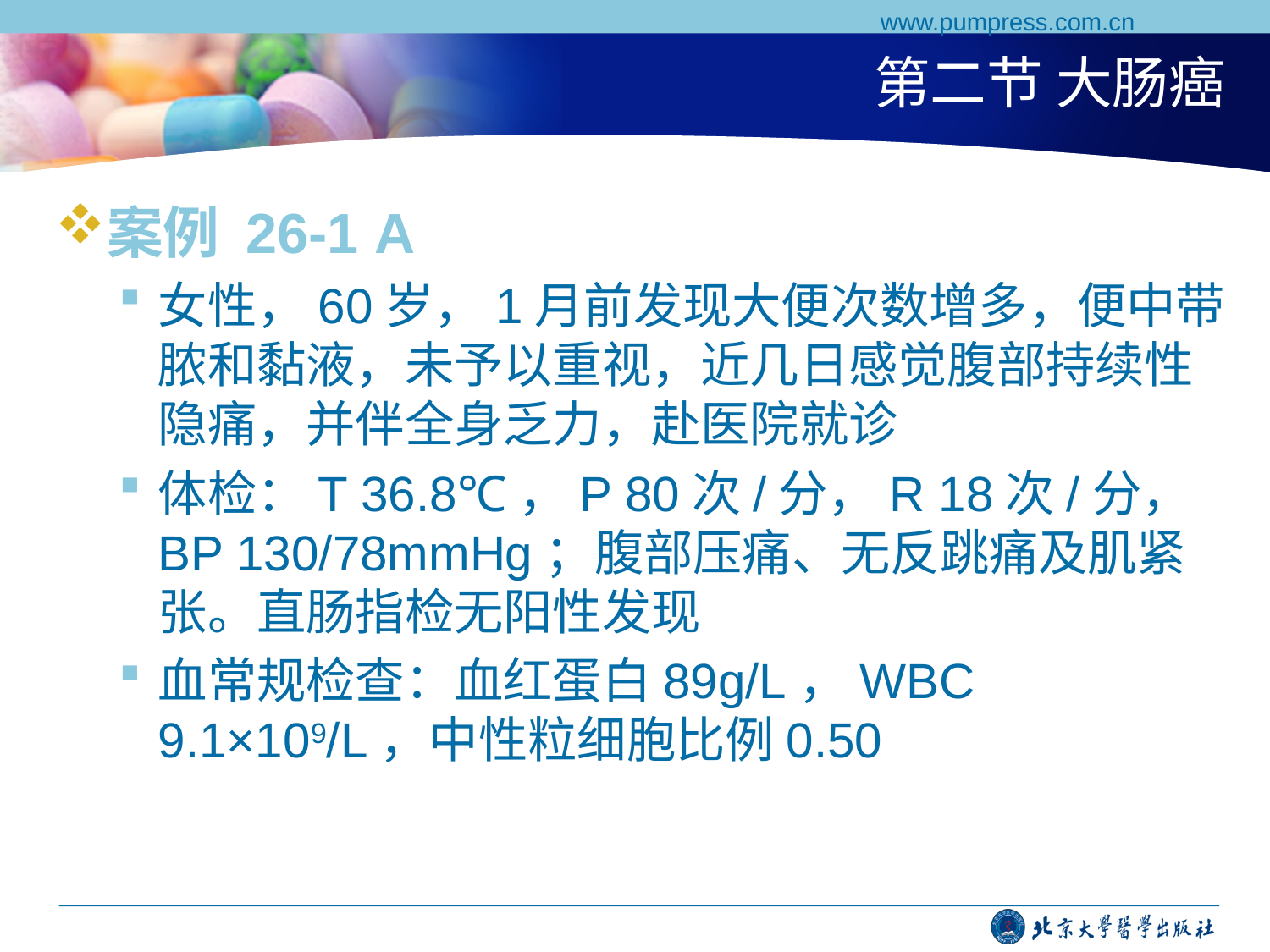

www.pumpress.com.cn
# 第二节 大肠癌
案例 26-1 A
女性，60岁，1月前发现大便次数增多，便中带脓和黏液，未予以重视，近几日感觉腹部持续性隐痛，并伴全身乏力，赴医院就诊
体检：T 36.8℃，P 80次/分，R 18次/分，BP 130/78mmHg；腹部压痛、无反跳痛及肌紧张。直肠指检无阳性发现
血常规检查：血红蛋白89g/L，WBC 9.1×109/L，中性粒细胞比例0.50